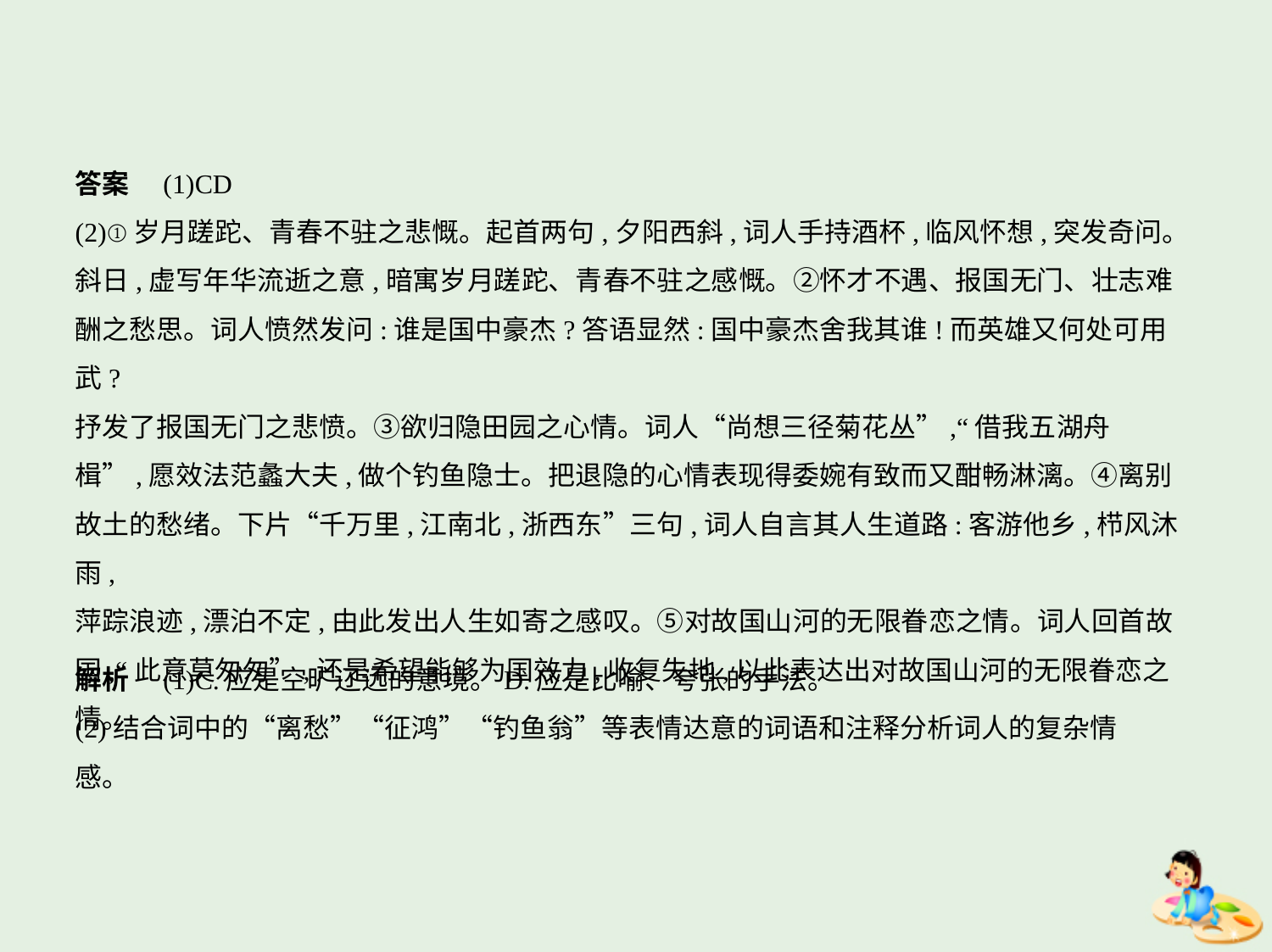

答案　(1)CD
(2)①岁月蹉跎、青春不驻之悲慨。起首两句,夕阳西斜,词人手持酒杯,临风怀想,突发奇问。
斜日,虚写年华流逝之意,暗寓岁月蹉跎、青春不驻之感慨。②怀才不遇、报国无门、壮志难
酬之愁思。词人愤然发问:谁是国中豪杰?答语显然:国中豪杰舍我其谁!而英雄又何处可用武?
抒发了报国无门之悲愤。③欲归隐田园之心情。词人“尚想三径菊花丛”,“借我五湖舟
楫”,愿效法范蠡大夫,做个钓鱼隐士。把退隐的心情表现得委婉有致而又酣畅淋漓。④离别
故土的愁绪。下片“千万里,江南北,浙西东”三句,词人自言其人生道路:客游他乡,栉风沐雨,
萍踪浪迹,漂泊不定,由此发出人生如寄之感叹。⑤对故国山河的无限眷恋之情。词人回首故
国,“此意莫匆匆”,还是希望能够为国效力,收复失地,以此表达出对故国山河的无限眷恋之
情。
解析　(1)C.应是空旷辽远的意境。D.应是比喻、夸张的手法。
(2)结合词中的“离愁”“征鸿”“钓鱼翁”等表情达意的词语和注释分析词人的复杂情
感。